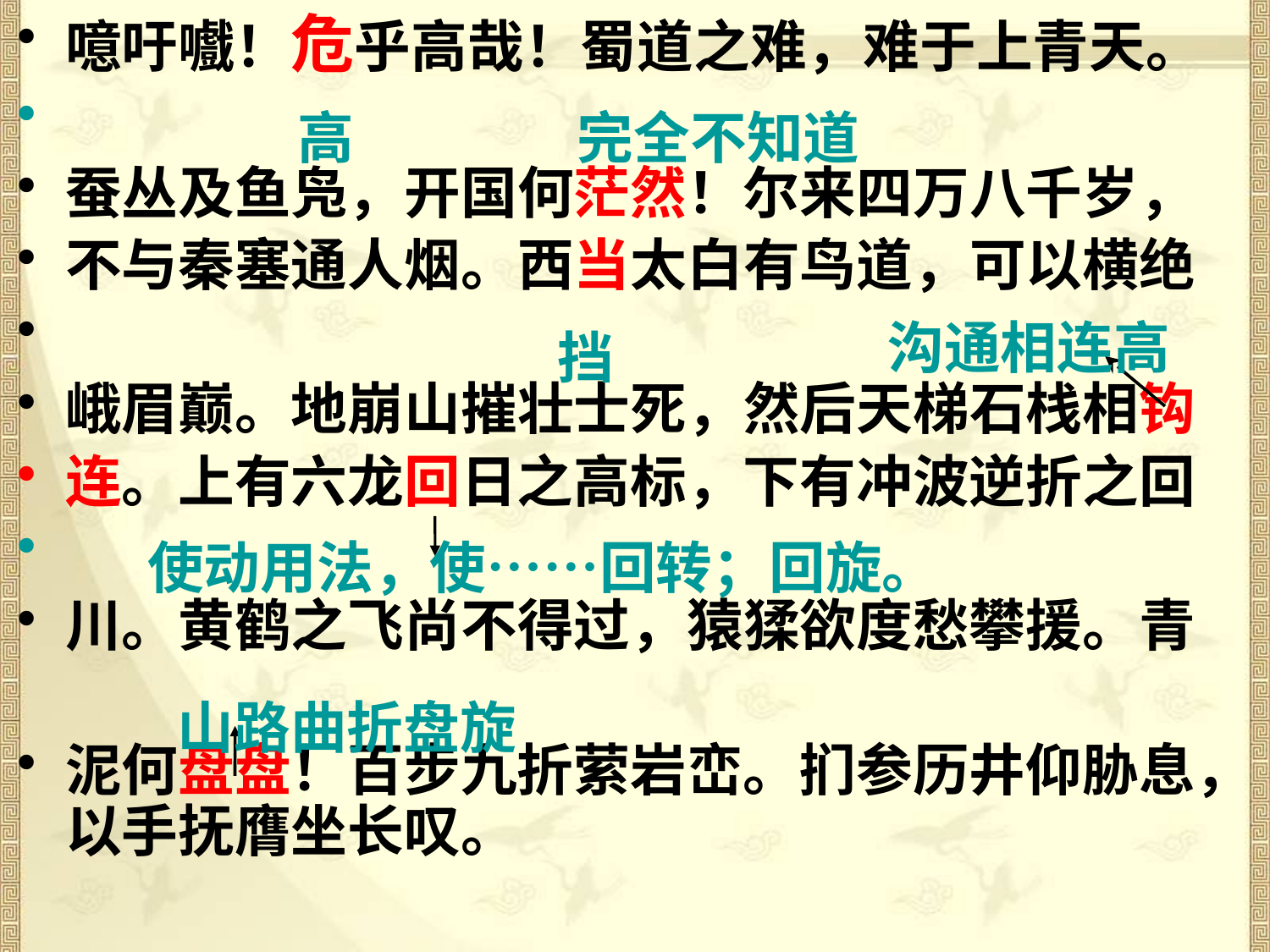

噫吁嚱！危乎高哉！蜀道之难，难于上青天。

蚕丛及鱼凫，开国何茫然！尔来四万八千岁，
不与秦塞通人烟。西当太白有鸟道，可以横绝

峨眉巅。地崩山摧壮士死，然后天梯石栈相钩
连。上有六龙回日之高标，下有冲波逆折之回

川。黄鹤之飞尚不得过，猿猱欲度愁攀援。青

泥何盘盘！百步九折萦岩峦。扪参历井仰胁息，以手抚膺坐长叹。

高
完全不知道

沟通相连高
挡

使动用法，使……回转；回旋。

山路曲折盘旋